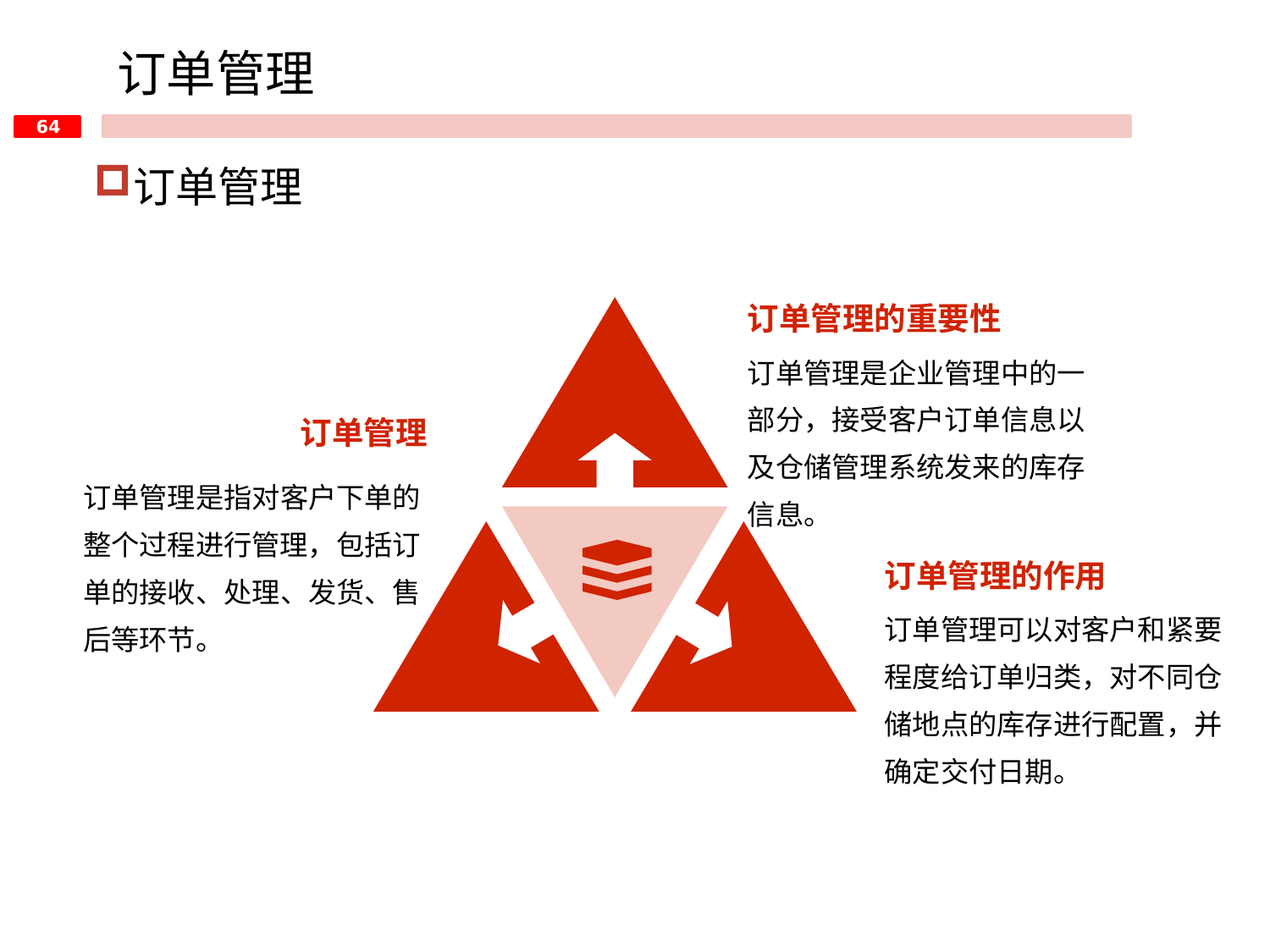

订单管理
64

订单管理

订单管理的重要性

订单管理是企业管理中的一部分，接受客户订单信息以及仓储管理系统发来的库存信息。
订单管理

订单管理是指对客户下单的整个过程进行管理，包括订单的接收、处理、发货、售后等环节。

订单管理的作用

订单管理可以对客户和紧要程度给订单归类，对不同仓储地点的库存进行配置，并确定交付日期。